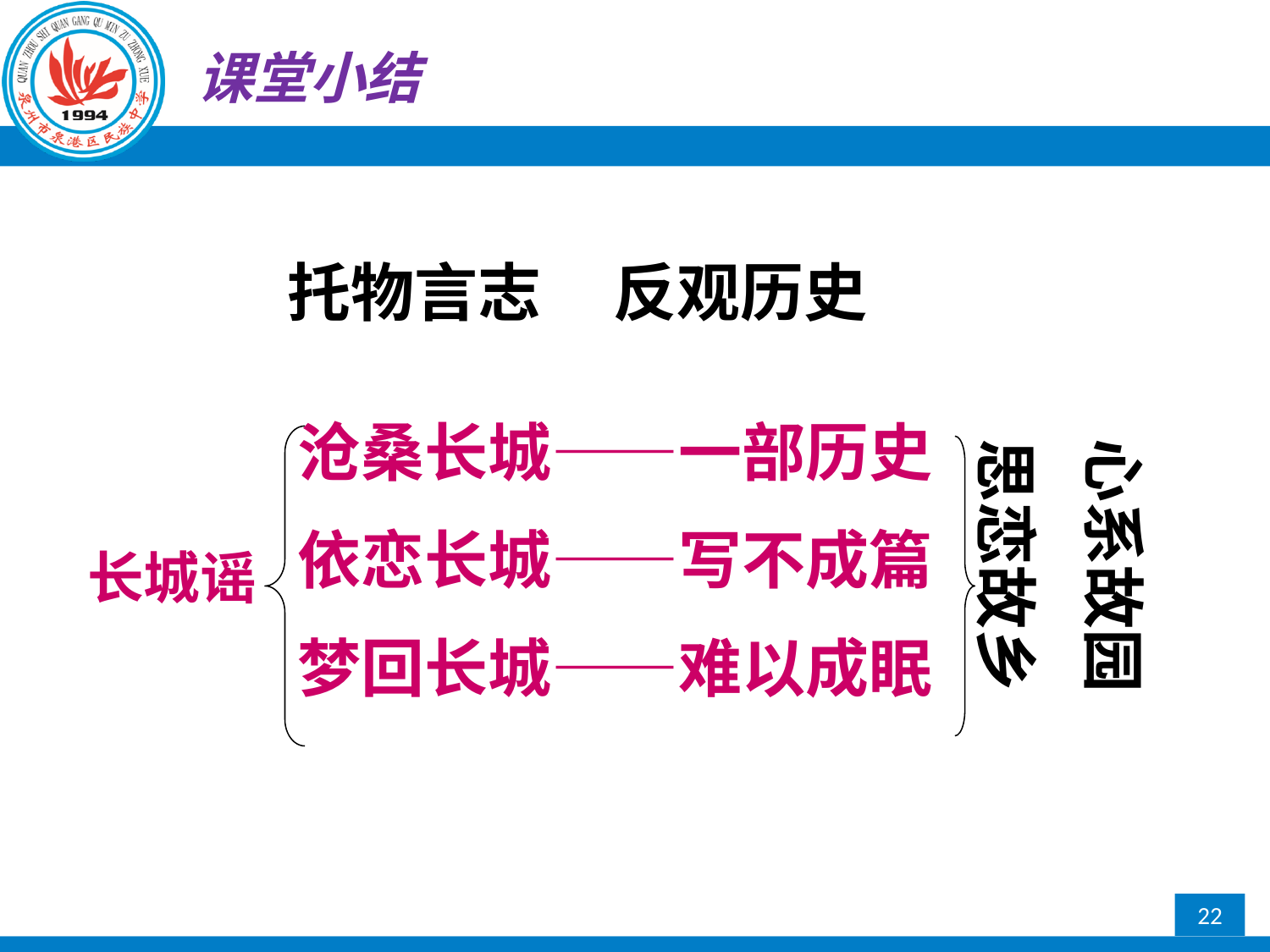

# 课堂小结

托物言志     反观历史
沧桑长城——一部历史
依恋长城——写不成篇
梦回长城——难以成眠

心系故园
思恋故乡

长城谣